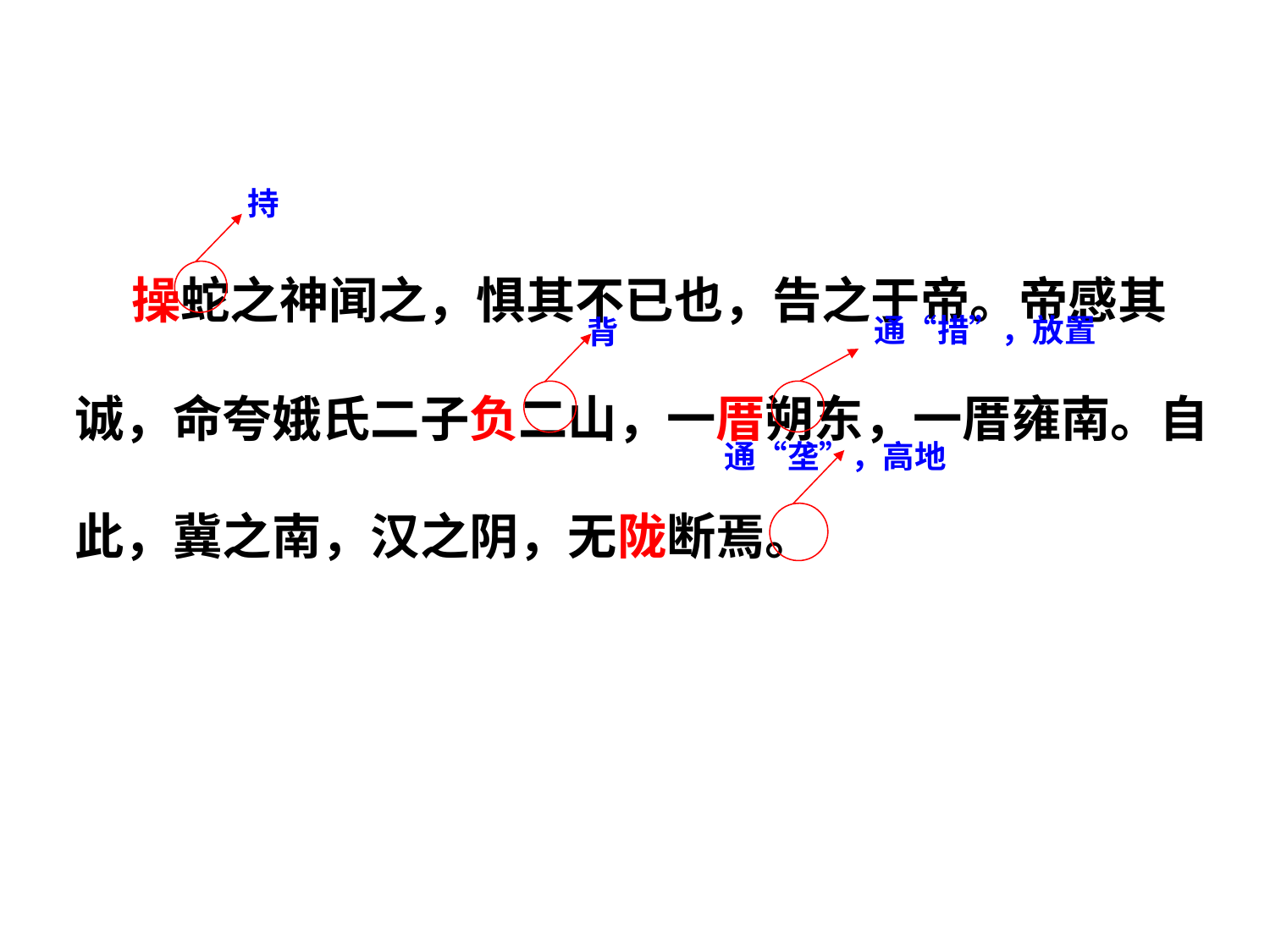

持
    操蛇之神闻之，惧其不已也，告之于帝。帝感其诚，命夸娥氏二子负二山，一厝朔东，一厝雍南。自此，冀之南，汉之阴，无陇断焉。

通“措”，放置
背

通“垄”，高地